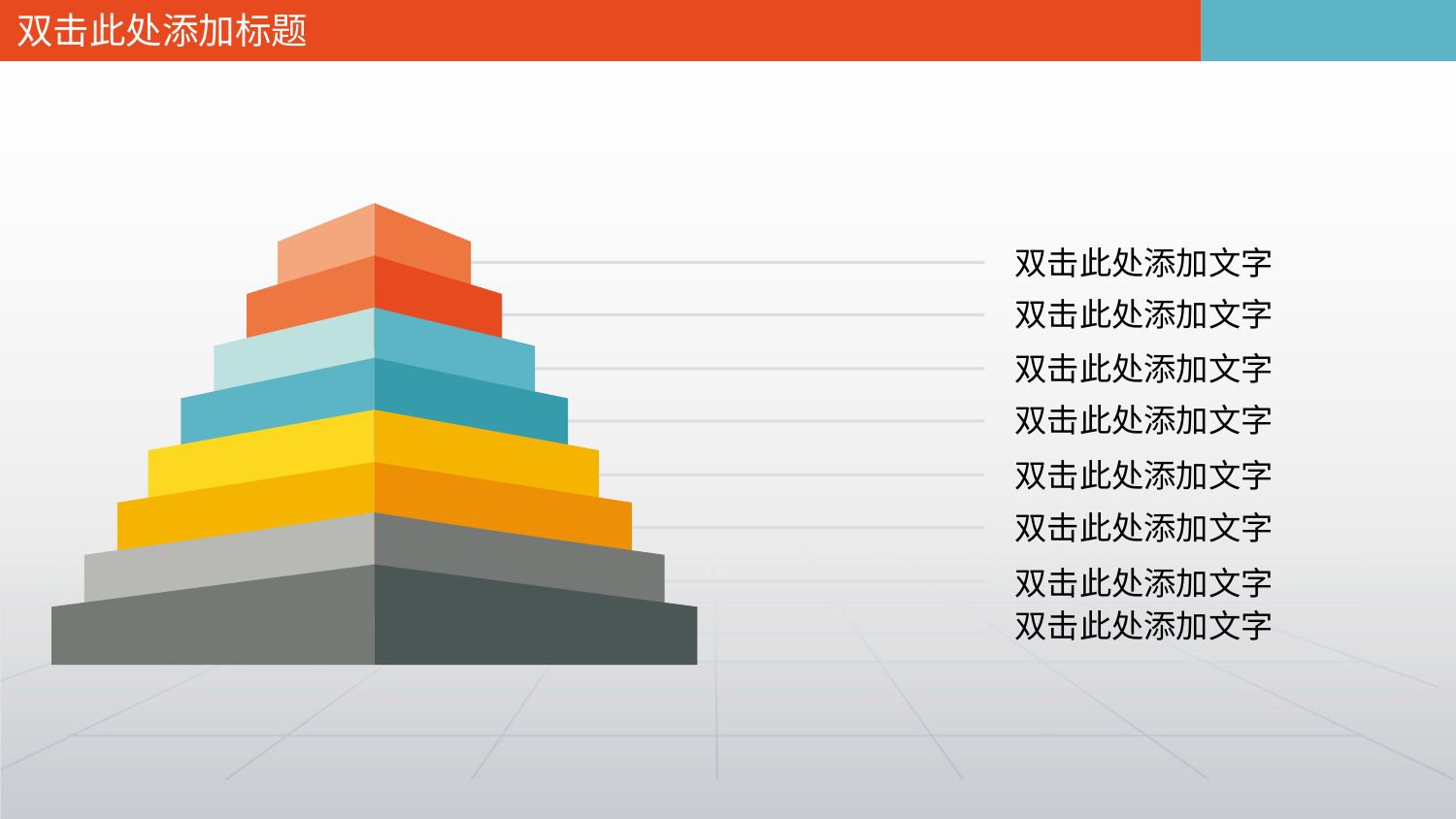

双击此处添加标题

双击此处添加文字

双击此处添加文字

双击此处添加文字

双击此处添加文字

双击此处添加文字

双击此处添加文字

双击此处添加文字

双击此处添加文字